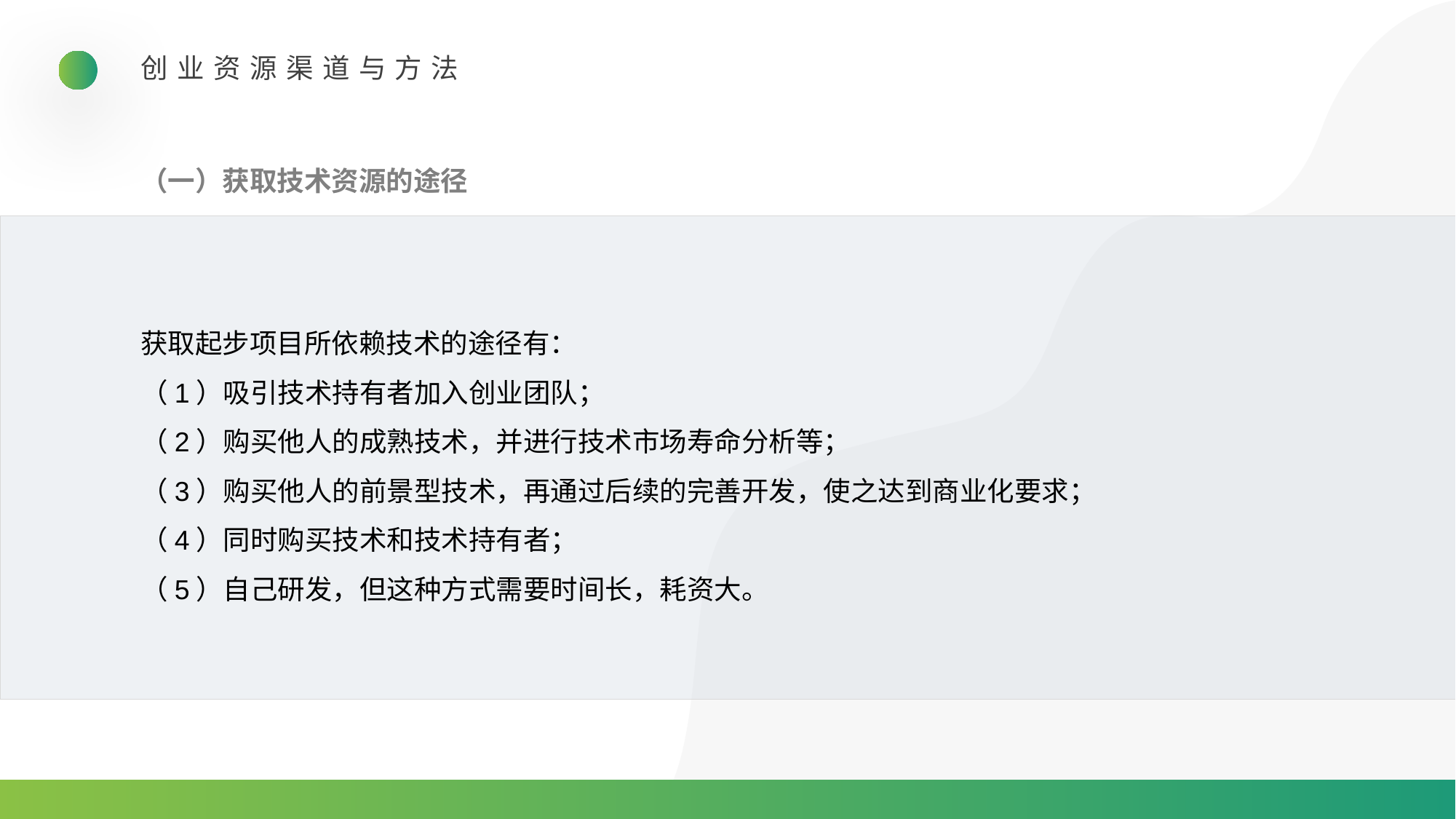

创业资源渠道与方法
（一）获取技术资源的途径

获取起步项目所依赖技术的途径有：
（1）吸引技术持有者加入创业团队；
（2）购买他人的成熟技术，并进行技术市场寿命分析等；
（3）购买他人的前景型技术，再通过后续的完善开发，使之达到商业化要求；
（4）同时购买技术和技术持有者；
（5）自己研发，但这种方式需要时间长，耗资大。